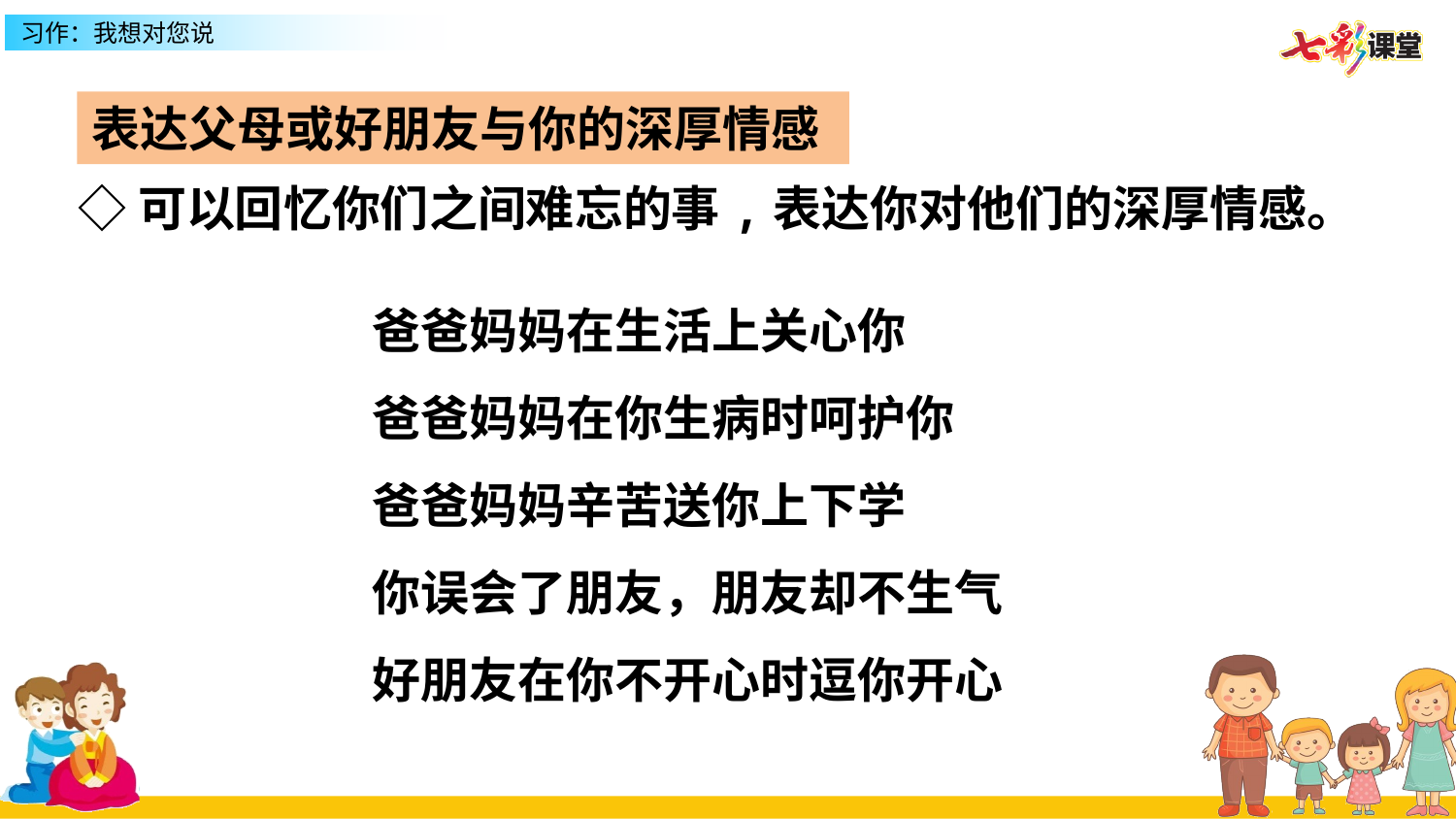

表达父母或好朋友与你的深厚情感
◇可以回忆你们之间难忘的事,表达你对他们的深厚情感。
爸爸妈妈在生活上关心你
爸爸妈妈在你生病时呵护你
爸爸妈妈辛苦送你上下学
你误会了朋友，朋友却不生气
好朋友在你不开心时逗你开心